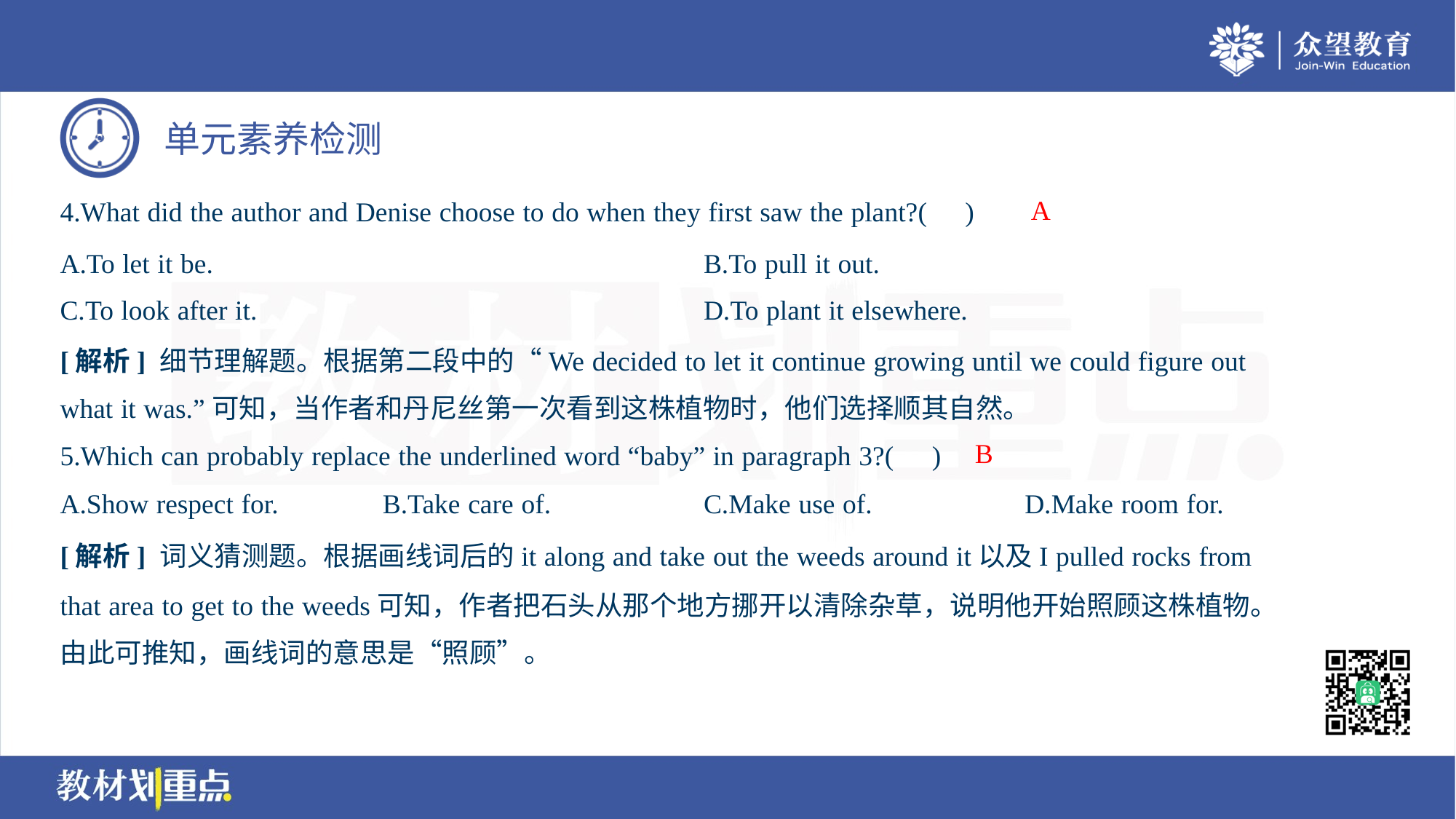

A
4.What did the author and Denise choose to do when they first saw the plant?(     )
A.To let it be.	B.To pull it out.
C.To look after it.	D.To plant it elsewhere.
[解析] 细节理解题。根据第二段中的“We decided to let it continue growing until we could figure out
what it was.”可知，当作者和丹尼丝第一次看到这株植物时，他们选择顺其自然。
B
5.Which can probably replace the underlined word “baby” in paragraph 3?(     )
A.Show respect for.	B.Take care of.	C.Make use of.	D.Make room for.
[解析] 词义猜测题。根据画线词后的it along and take out the weeds around it以及I pulled rocks from
that area to get to the weeds可知，作者把石头从那个地方挪开以清除杂草，说明他开始照顾这株植物。
由此可推知，画线词的意思是“照顾”。